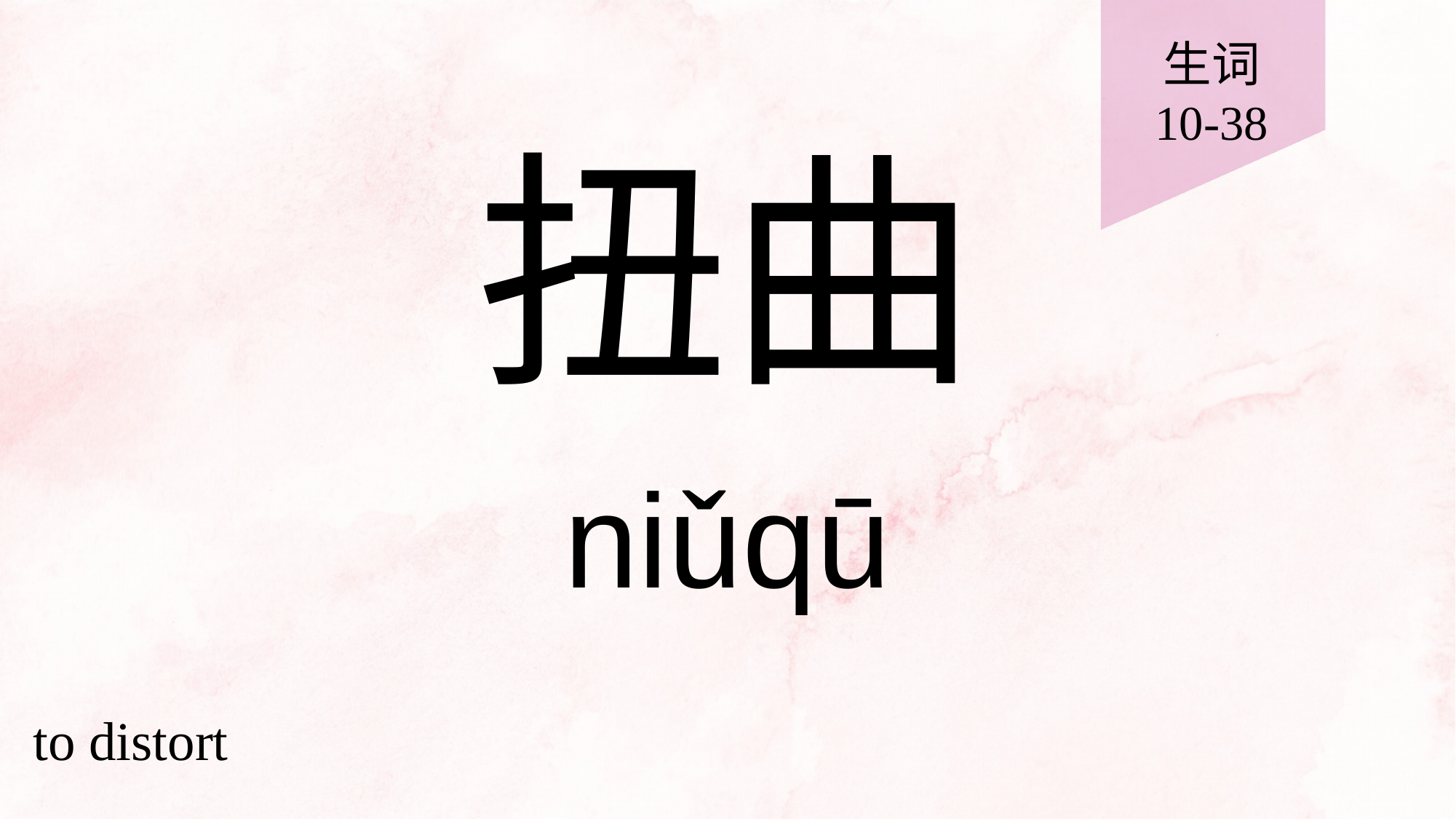

生词
10-38
# 扭曲
niǔqū
to distort